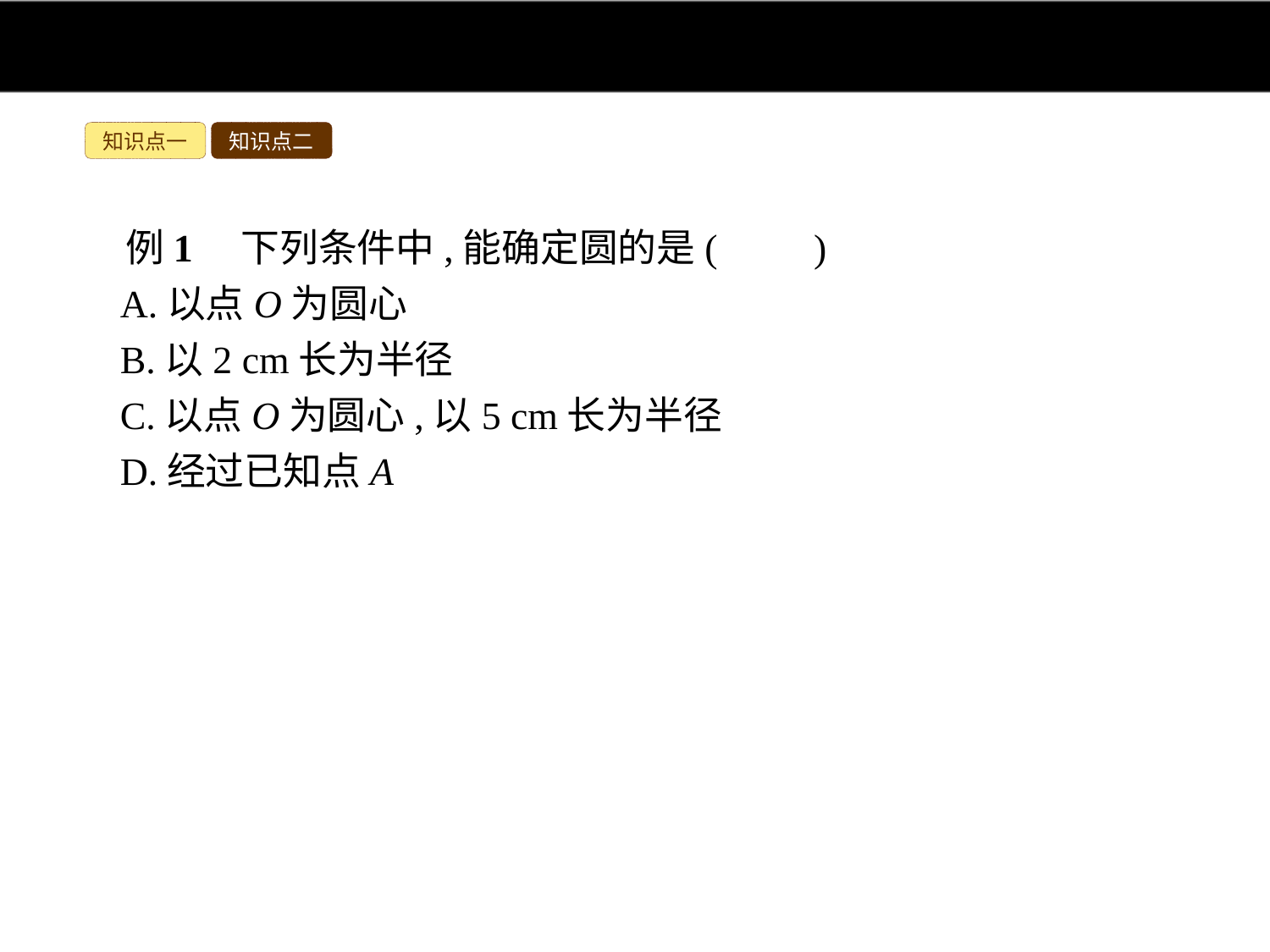

知识点一
知识点二
例1　下列条件中,能确定圆的是(　　)
A.以点O为圆心
B.以2 cm长为半径
C.以点O为圆心,以5 cm长为半径
D.经过已知点A
解析:根据圆的定义对各选项进行判断:A,点O为圆心,半径不确定,则不能确定圆;B,2 cm长为半径,圆心不确定,则不能确定圆;C,以点O为圆心,以5 cm长为半径可确定圆;D,经过点A,则圆心和半径都不能确定,则不能确定圆.
答案:C